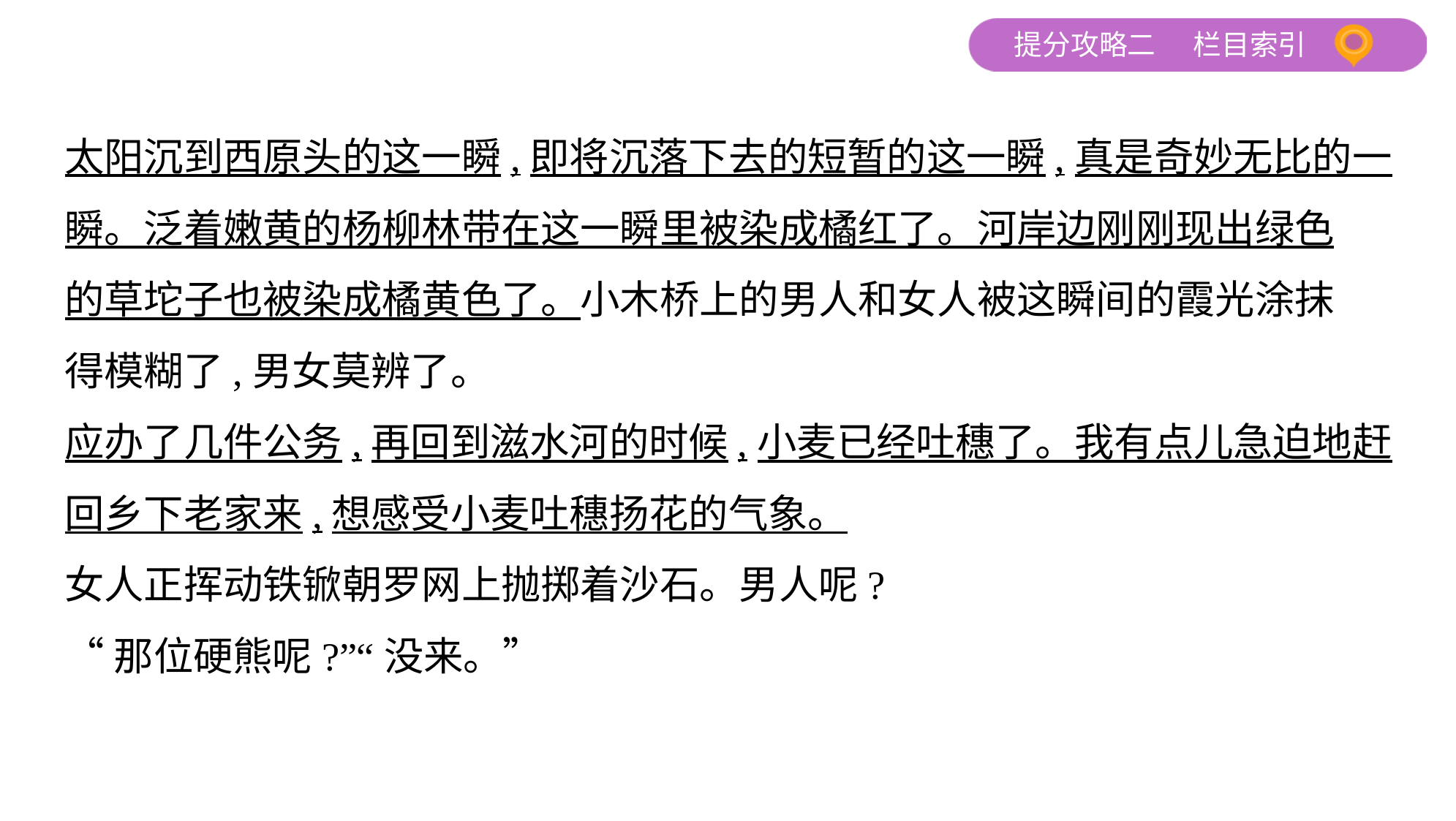

太阳沉到西原头的这一瞬,即将沉落下去的短暂的这一瞬,真是奇妙无比的一
瞬。泛着嫩黄的杨柳林带在这一瞬里被染成橘红了。河岸边刚刚现出绿色
的草坨子也被染成橘黄色了。小木桥上的男人和女人被这瞬间的霞光涂抹
得模糊了,男女莫辨了。
应办了几件公务,再回到滋水河的时候,小麦已经吐穗了。我有点儿急迫地赶
回乡下老家来,想感受小麦吐穗扬花的气象。
女人正挥动铁锨朝罗网上抛掷着沙石。男人呢?
“那位硬熊呢?”“没来。”